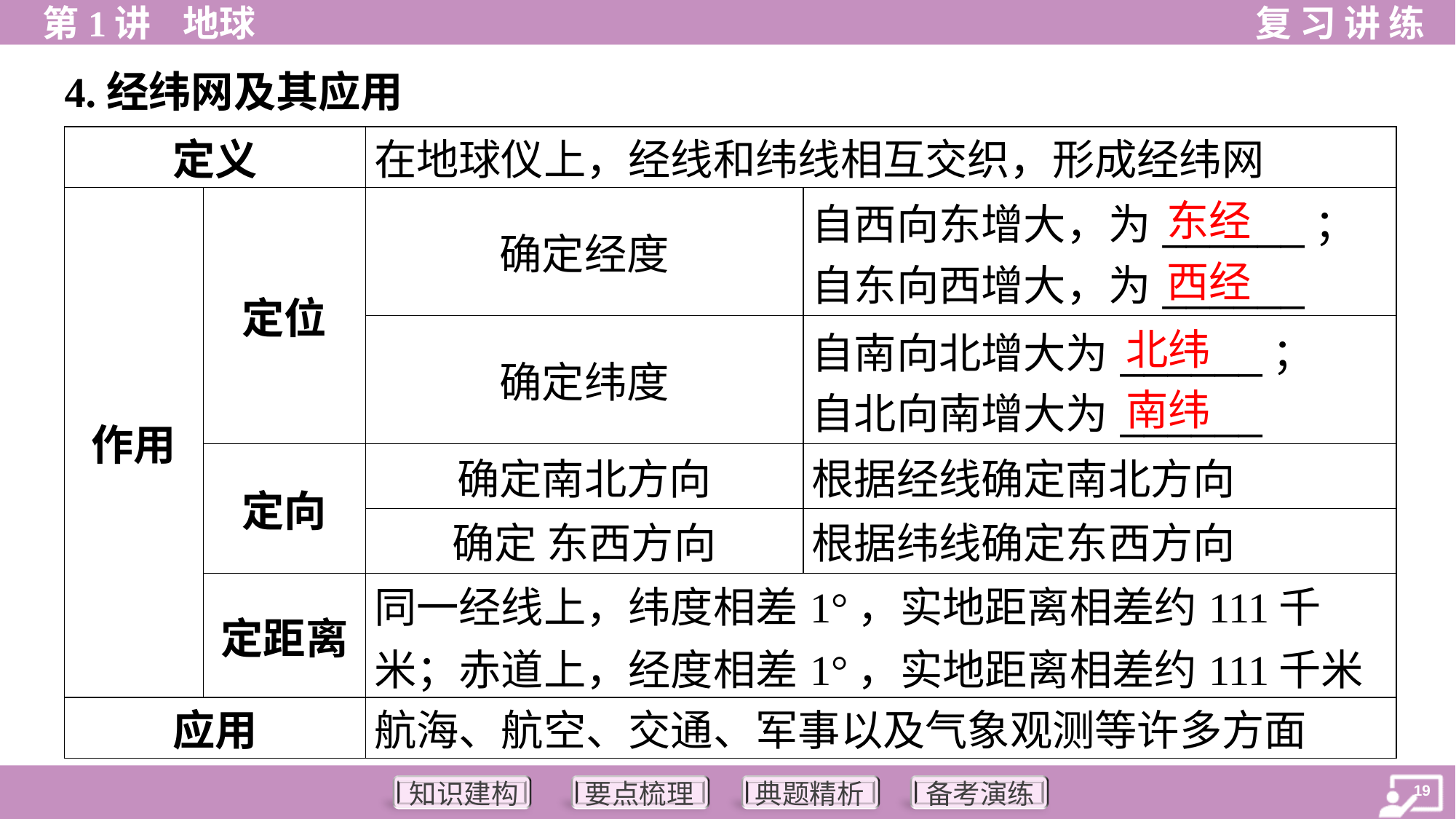

4.经纬网及其应用
| 定义 |  | 在地球仪上，经线和纬线相互交织，形成经纬网 |  |
| --- | --- | --- | --- |
| 作用 | 定位 | 确定经度 | 自西向东增大，为\_\_\_\_\_\_； 自东向西增大，为\_\_\_\_\_\_ |
|  |  | 确定纬度 | 自南向北增大为\_\_\_\_\_\_； 自北向南增大为\_\_\_\_\_\_ |
|  | 定向 | 确定南北方向 | 根据经线确定南北方向 |
|  |  | 确定 东西方向 | 根据纬线确定东西方向 |
|  | 定距离 | 同一经线上，纬度相差1°，实地距离相差约111千米；赤道上，经度相差1°，实地距离相差约111千米 |  |
| 应用 |  | 航海、航空、交通、军事以及气象观测等许多方面 |  |
东经
西经
北纬
南纬